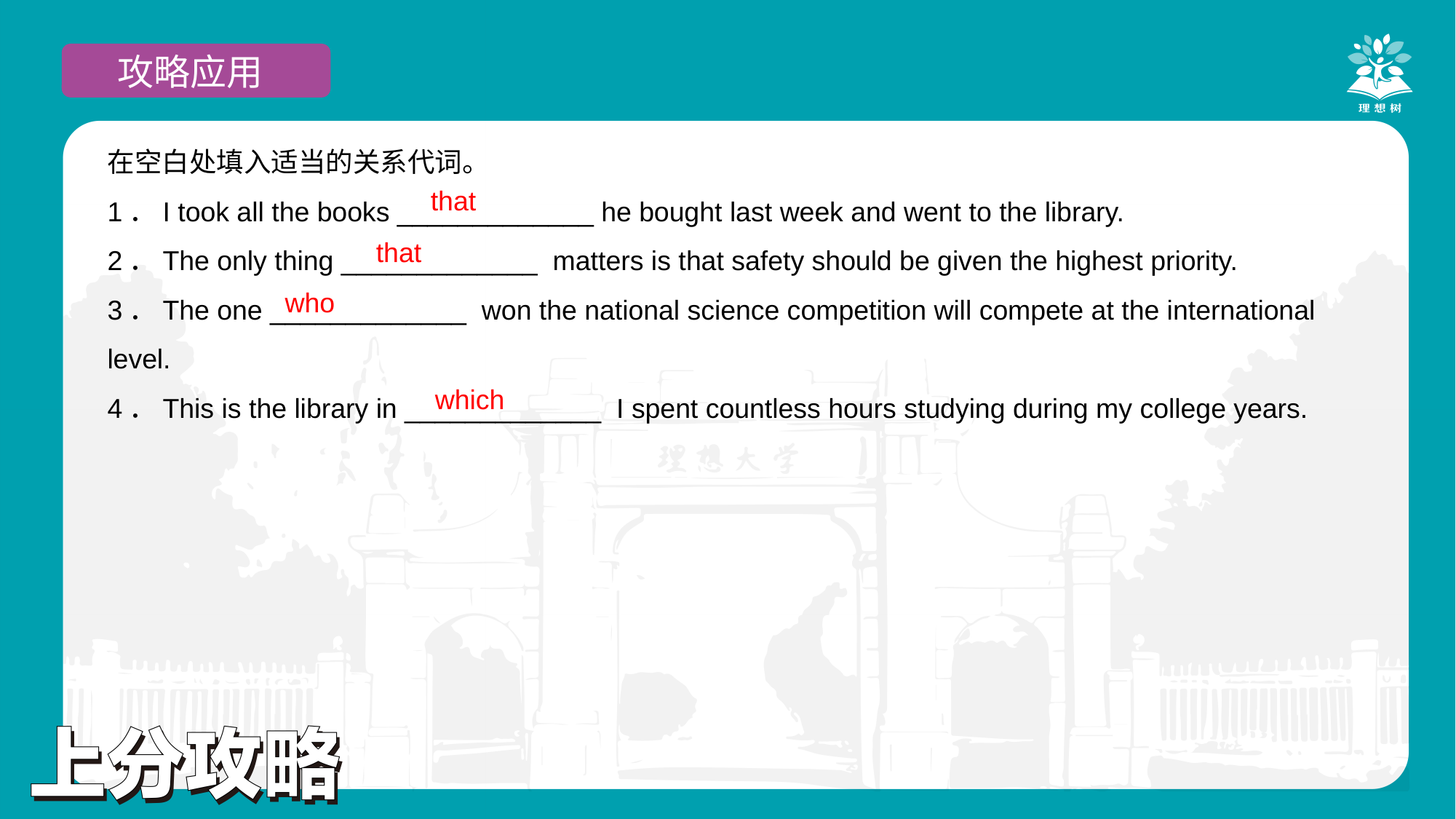

攻略应用
在空白处填入适当的关系代词。
1．I took all the books _____________ he bought last week and went to the library.
2．The only thing _____________  matters is that safety should be given the highest priority.
3．The one _____________  won the national science competition will compete at the international level.
4．This is the library in _____________  I spent countless hours studying during my college years.
that
that
who
which